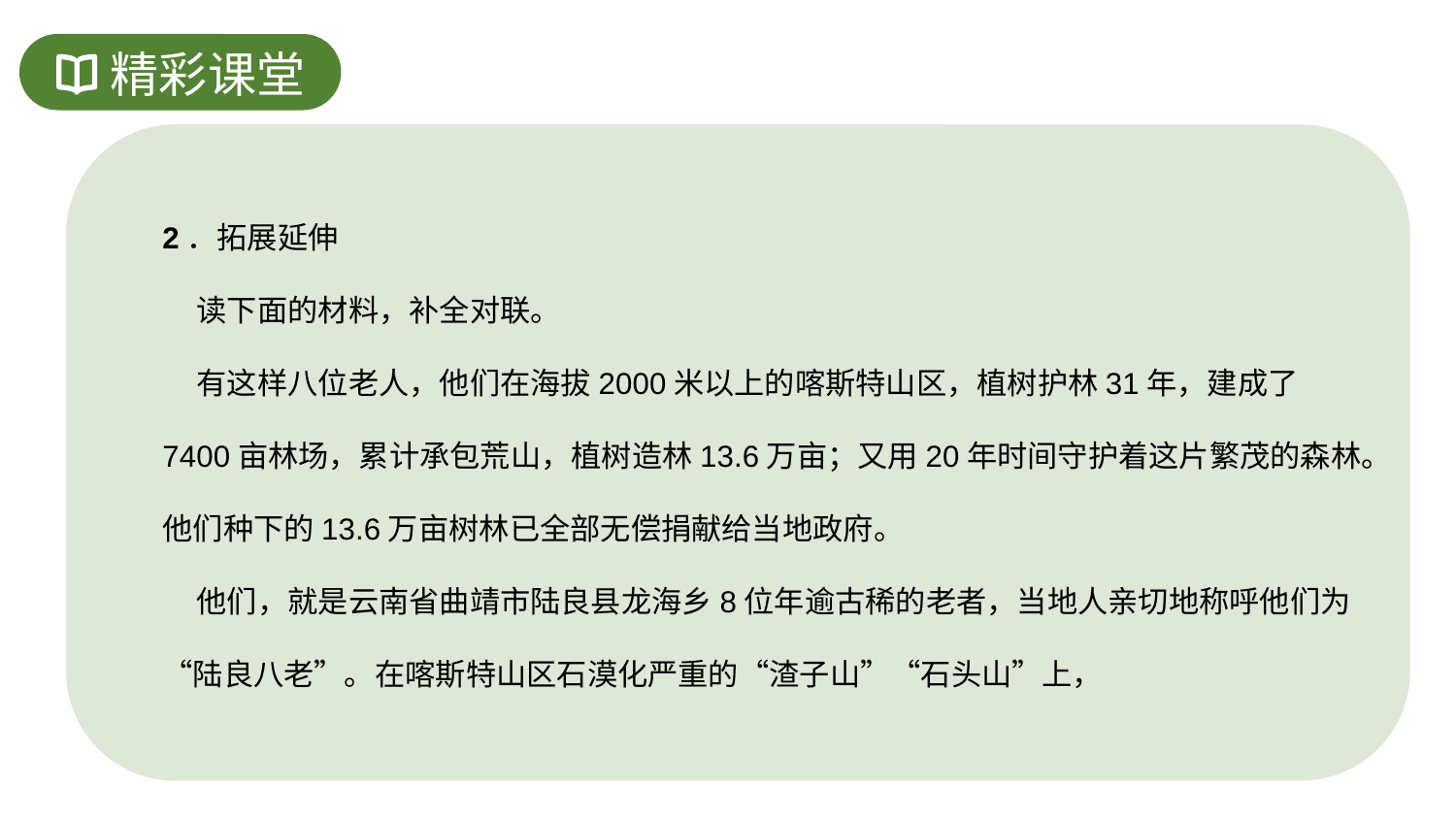

精彩课堂

2．拓展延伸
    读下面的材料，补全对联。
    有这样八位老人，他们在海拔2000米以上的喀斯特山区，植树护林31年，建成了7400亩林场，累计承包荒山，植树造林13.6万亩；又用20年时间守护着这片繁茂的森林。他们种下的13.6万亩树林已全部无偿捐献给当地政府。
    他们，就是云南省曲靖市陆良县龙海乡8位年逾古稀的老者，当地人亲切地称呼他们为“陆良八老”。在喀斯特山区石漠化严重的“渣子山”“石头山”上，